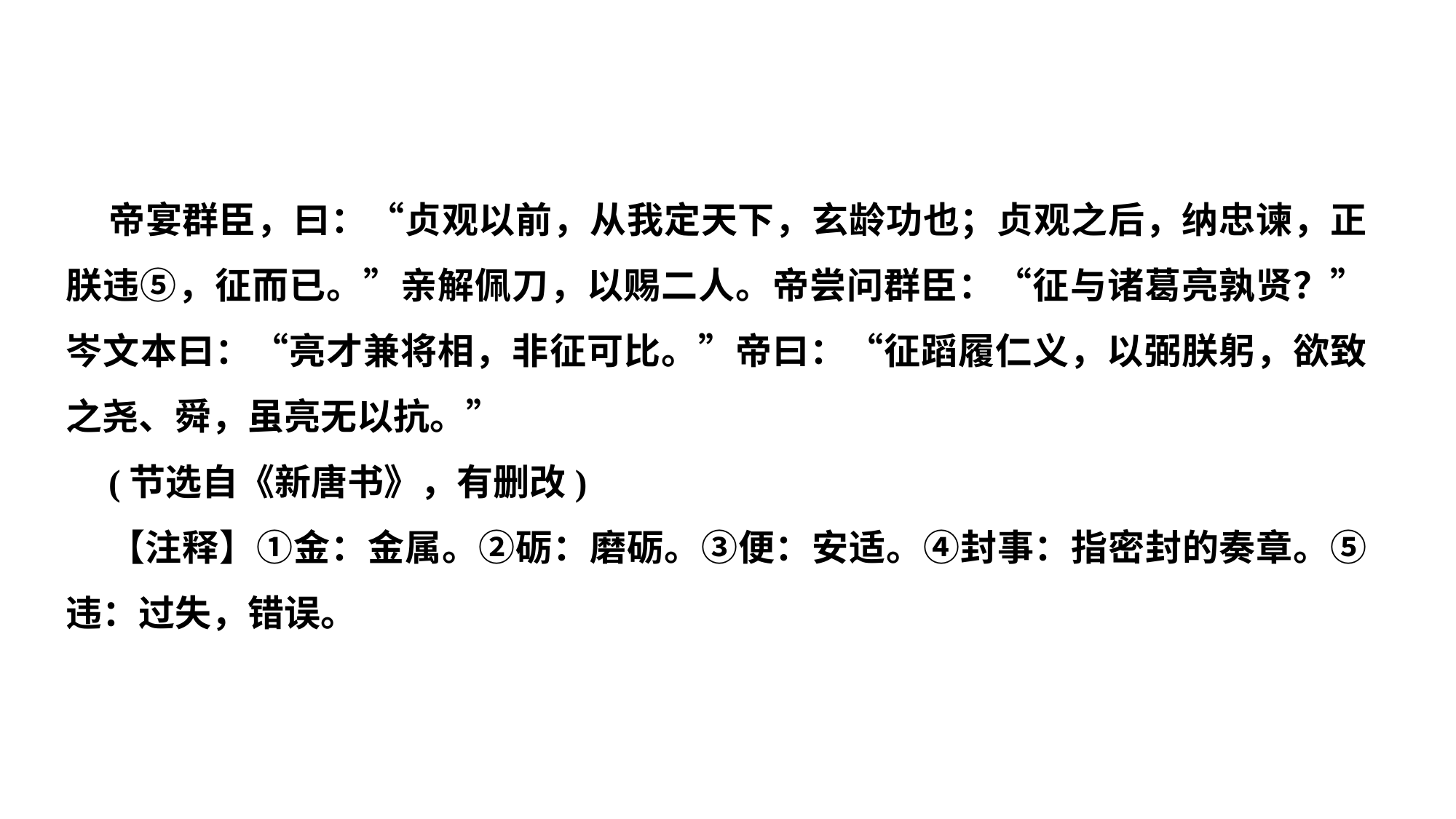

帝宴群臣，曰：“贞观以前，从我定天下，玄龄功也；贞观之后，纳忠谏，正朕违⑤，征而已。”亲解佩刀，以赐二人。帝尝问群臣：“征与诸葛亮孰贤？”岑文本曰：“亮才兼将相，非征可比。”帝曰：“征蹈履仁义，以弼朕躬，欲致之尧、舜，虽亮无以抗。”
(节选自《新唐书》，有删改)
【注释】①金：金属。②砺：磨砺。③便：安适。④封事：指密封的奏章。⑤违：过失，错误。